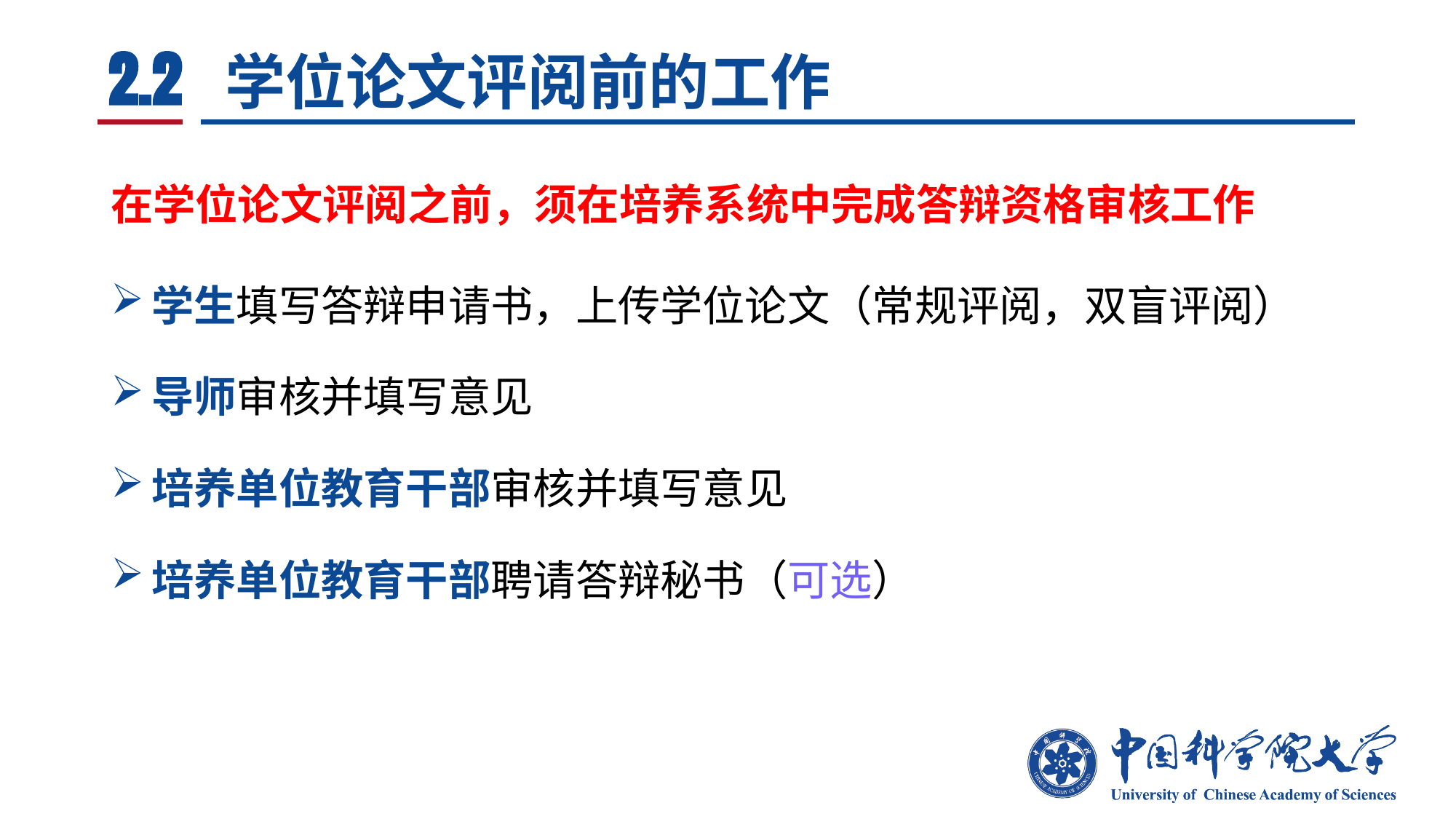

# 2.2  学位论文评阅前的工作

在学位论文评阅之前，须在培养系统中完成答辩资格审核工作
学生填写答辩申请书，上传学位论文（常规评阅，双盲评阅）
导师审核并填写意见
培养单位教育干部审核并填写意见
培养单位教育干部聘请答辩秘书（可选）